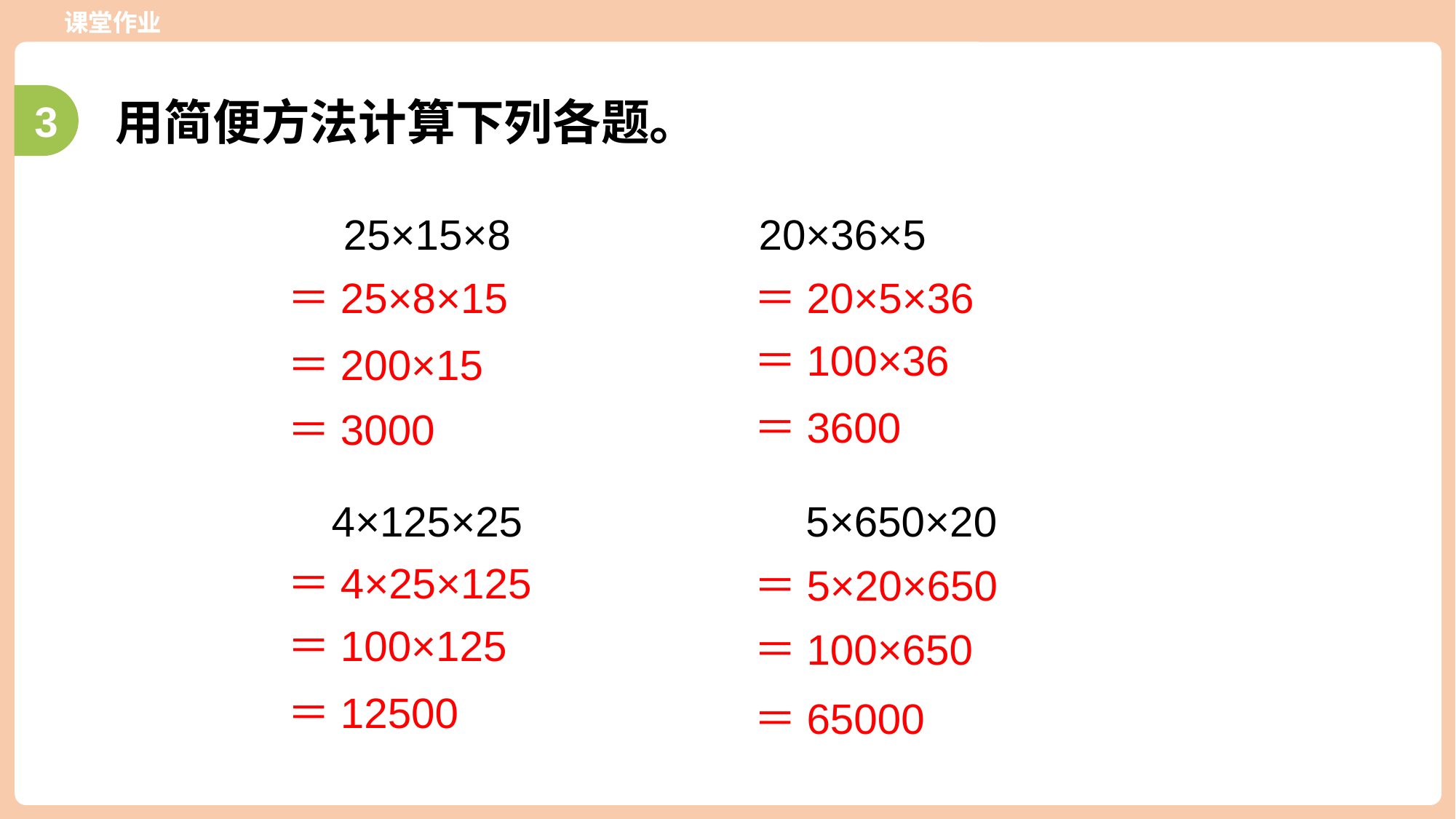

课堂作业
3
用简便方法计算下列各题。
 25×15×8                     20×36×5
＝25×8×15
＝20×5×36
＝100×36
＝200×15
＝3600
＝3000
4×125×25                        5×650×20
＝4×25×125
＝5×20×650
＝100×125
＝100×650
＝12500
＝65000